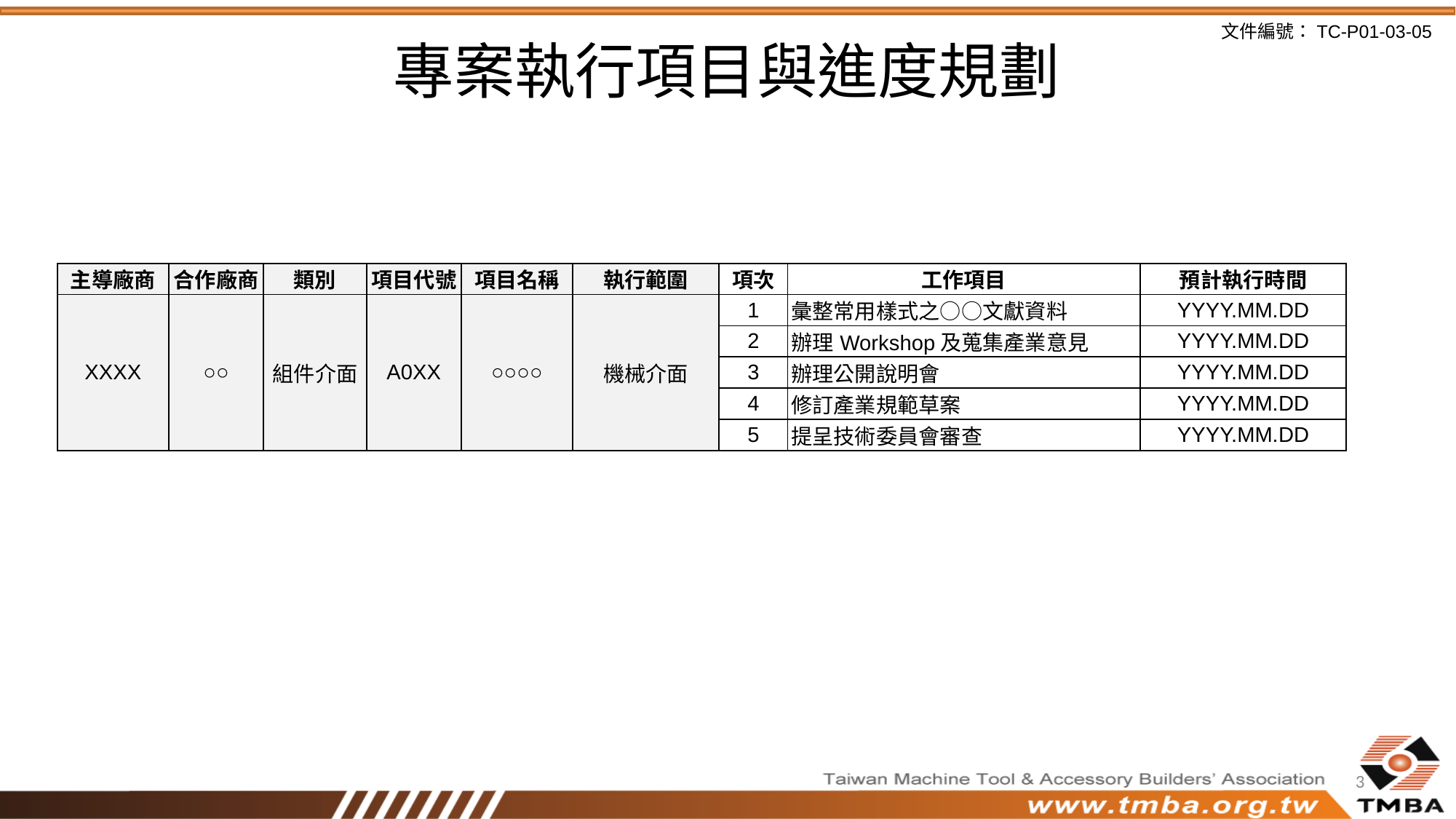

專案執行項目與進度規劃
| 主導廠商 | 合作廠商 | 類別 | 項目代號 | 項目名稱 | 執行範圍 | 項次 | 工作項目 | 預計執行時間 |
| --- | --- | --- | --- | --- | --- | --- | --- | --- |
| XXXX | ○○ | 組件介面 | A0XX | ○○○○ | 機械介面 | 1 | 彙整常用樣式之○○文獻資料 | YYYY.MM.DD |
|  |  |  |  |  |  | 2 | 辦理Workshop及蒐集產業意見 | YYYY.MM.DD |
|  |  |  |  |  |  | 3 | 辦理公開說明會 | YYYY.MM.DD |
|  |  |  |  |  |  | 4 | 修訂產業規範草案 | YYYY.MM.DD |
|  |  |  |  |  |  | 5 | 提呈技術委員會審查 | YYYY.MM.DD |
3